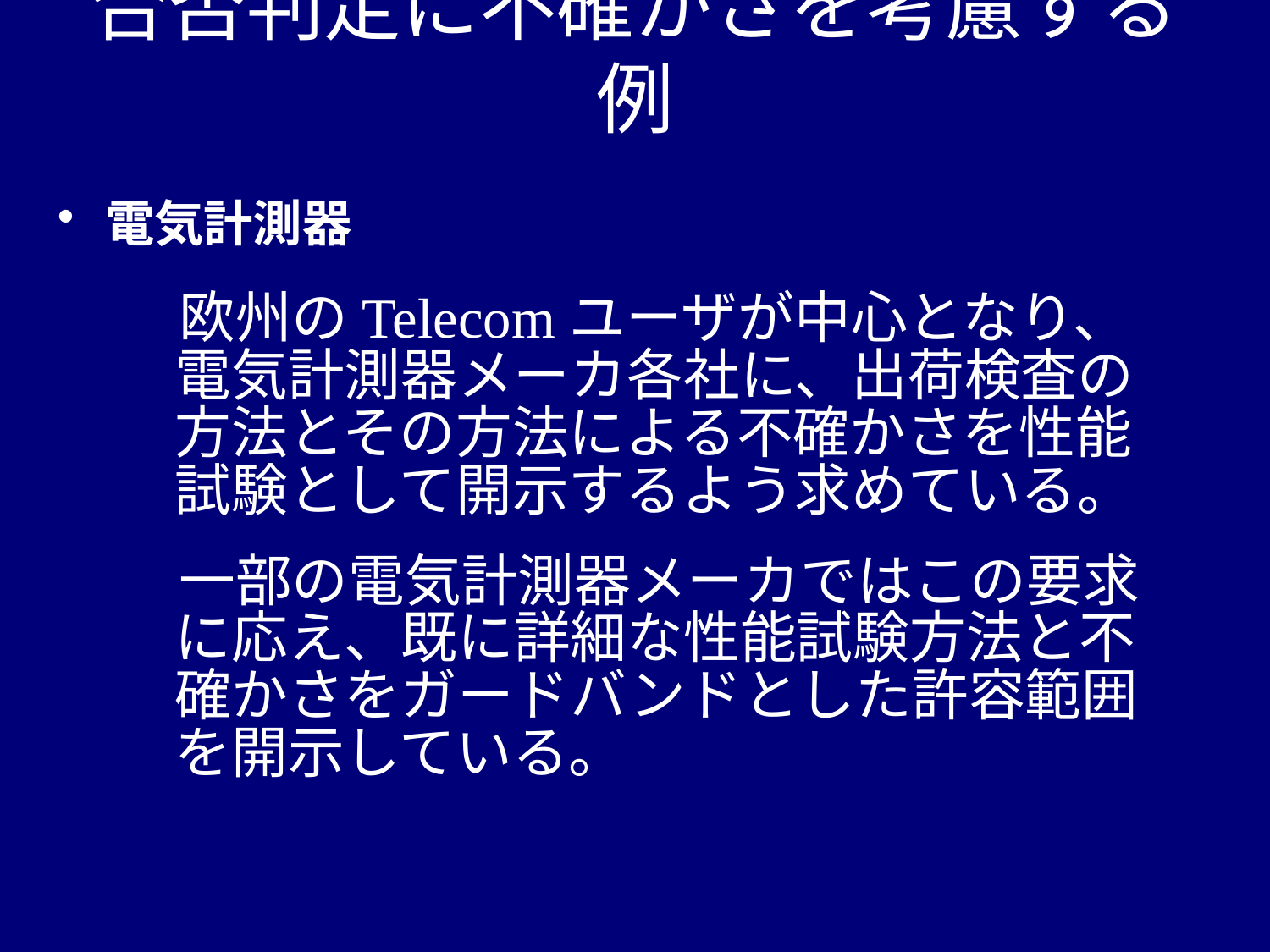

# 合否判定に不確かさを考慮する例
電気計測器

   欧州のTelecomユーザが中心となり、電気計測器メーカ各社に、出荷検査の方法とその方法による不確かさを性能試験として開示するよう求めている。

   一部の電気計測器メーカではこの要求に応え、既に詳細な性能試験方法と不確かさをガードバンドとした許容範囲を開示している。